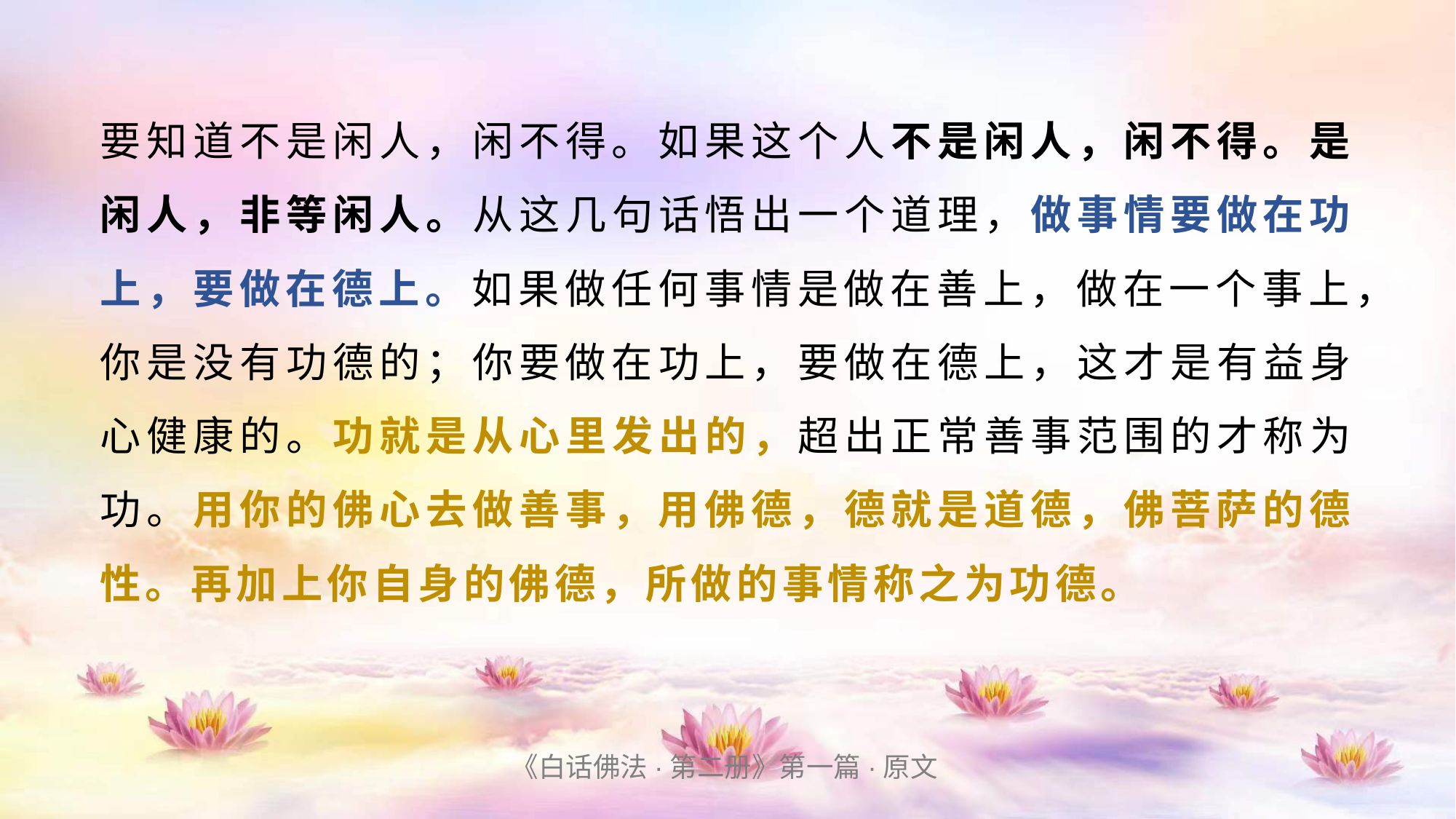

# 要知道不是闲人，闲不得。如果这个人不是闲人，闲不得。是闲人，非等闲人。从这几句话悟出一个道理，做事情要做在功上，要做在德上。如果做任何事情是做在善上，做在一个事上，你是没有功德的；你要做在功上，要做在德上，这才是有益身心健康的。功就是从心里发出的，超出正常善事范围的才称为功。用你的佛心去做善事，用佛德，德就是道德，佛菩萨的德性。再加上你自身的佛德，所做的事情称之为功德。
《白话佛法·第二册》第一篇·原文